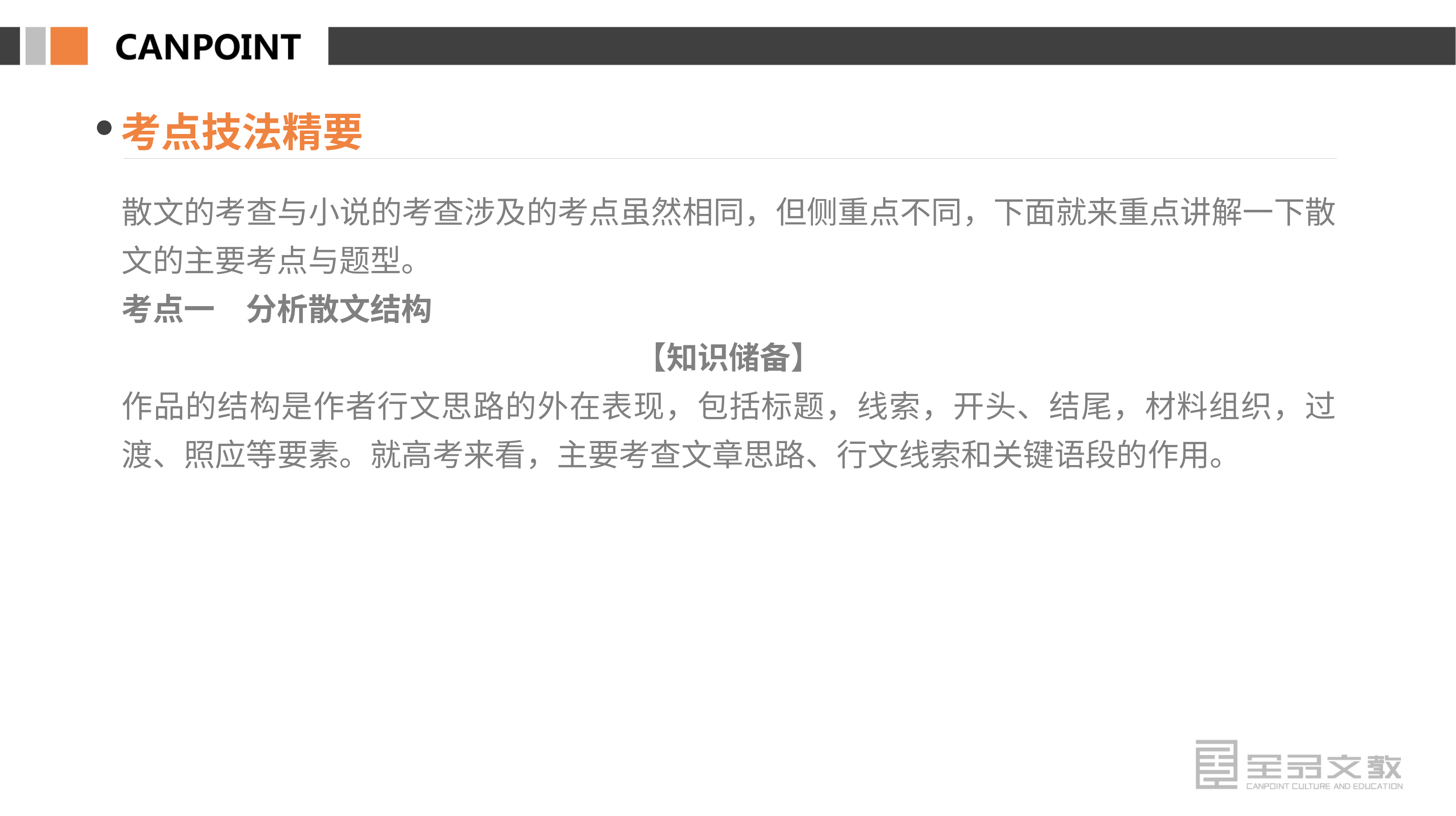

考点技法精要

散文的考查与小说的考查涉及的考点虽然相同，但侧重点不同，下面就来重点讲解一下散文的主要考点与题型。
考点一　分析散文结构
【知识储备】
作品的结构是作者行文思路的外在表现，包括标题，线索，开头、结尾，材料组织，过渡、照应等要素。就高考来看，主要考查文章思路、行文线索和关键语段的作用。